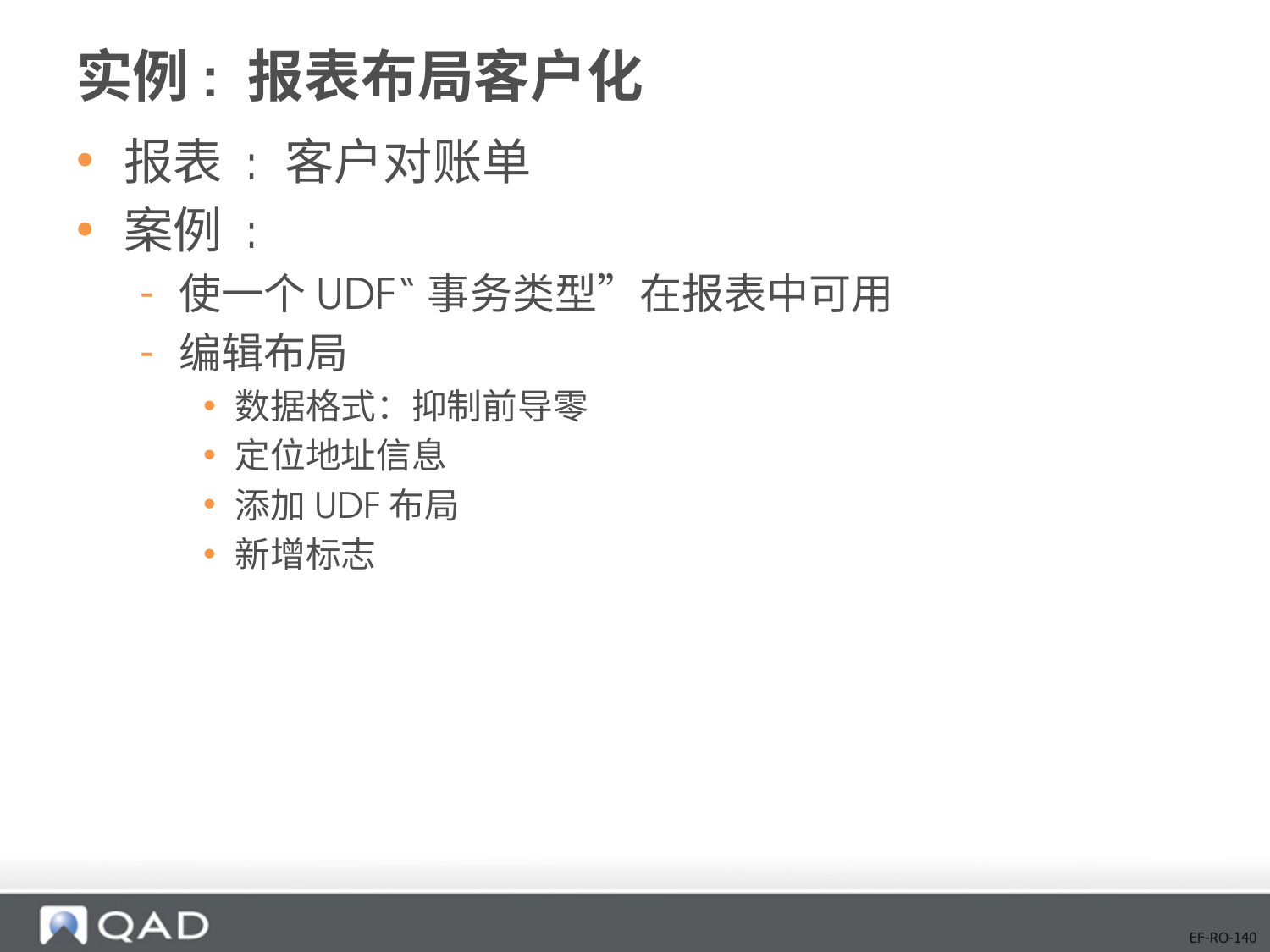

# 实例: 报表布局客户化
报表 : 客户对账单
案例 :
使一个UDF“事务类型”在报表中可用
编辑布局
数据格式：抑制前导零
定位地址信息
添加UDF布局
新增标志

EF-RO-140